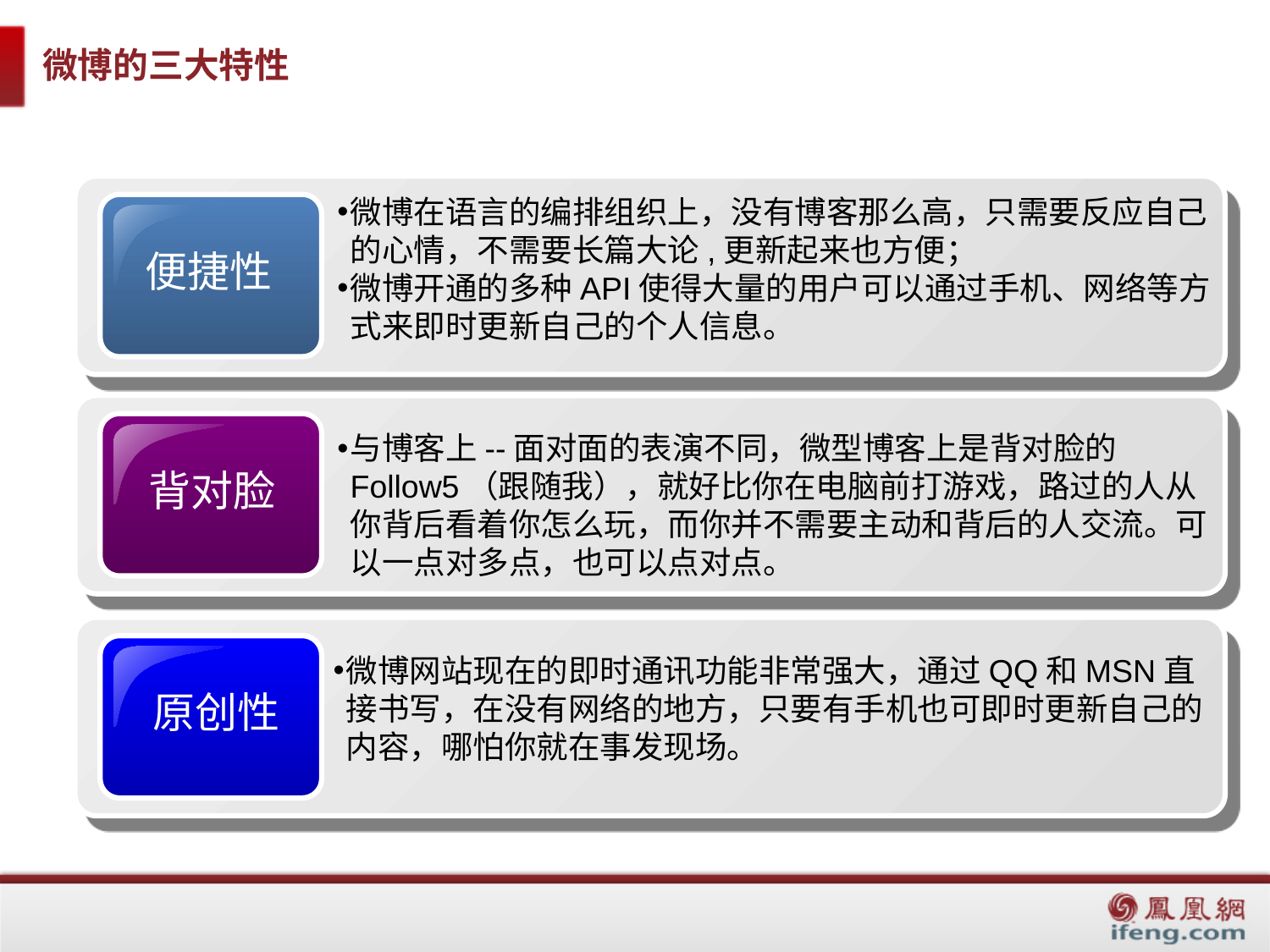

# 微博的三大特性

微博在语言的编排组织上，没有博客那么高，只需要反应自己的心情，不需要长篇大论,更新起来也方便；
微博开通的多种API使得大量的用户可以通过手机、网络等方式来即时更新自己的个人信息。

便捷性

与博客上--面对面的表演不同，微型博客上是背对脸的Follow5（跟随我），就好比你在电脑前打游戏，路过的人从你背后看着你怎么玩，而你并不需要主动和背后的人交流。可以一点对多点，也可以点对点。

背对脸

微博网站现在的即时通讯功能非常强大，通过QQ和MSN直接书写，在没有网络的地方，只要有手机也可即时更新自己的内容，哪怕你就在事发现场。

原创性